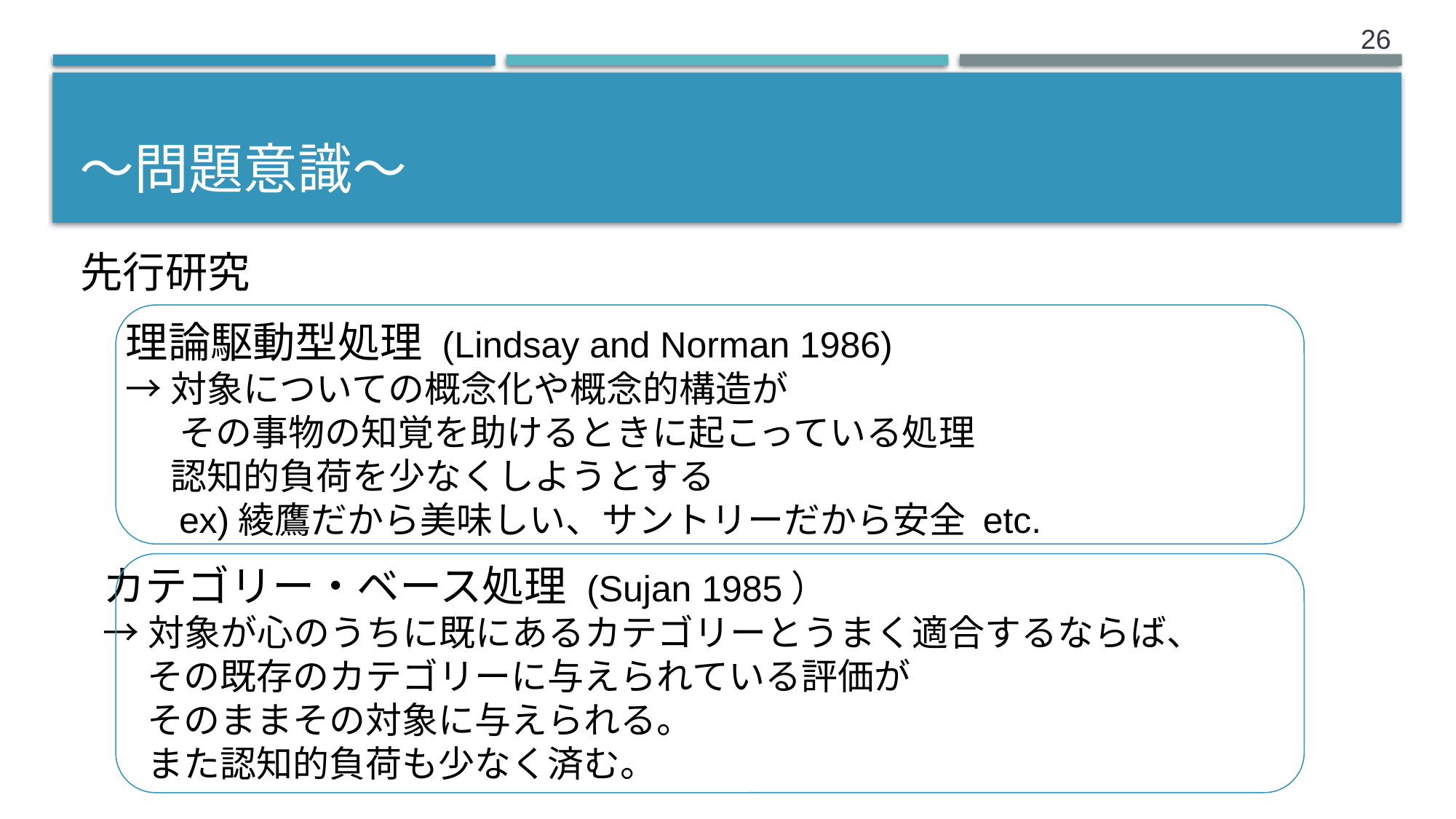

26
# 〜問題意識〜
先行研究

理論駆動型処理 (Lindsay and Norman 1986)
→対象についての概念化や概念的構造が
 　その事物の知覚を助けるときに起こっている処理
　 認知的負荷を少なくしようとする
　 ex)綾鷹だから美味しい、サントリーだから安全 etc.
カテゴリー・ベース処理 (Sujan 1985）
→対象が心のうちに既にあるカテゴリーとうまく適合するならば、
　 その既存のカテゴリーに与えられている評価が
　 そのままその対象に与えられる。
　 また認知的負荷も少なく済む。